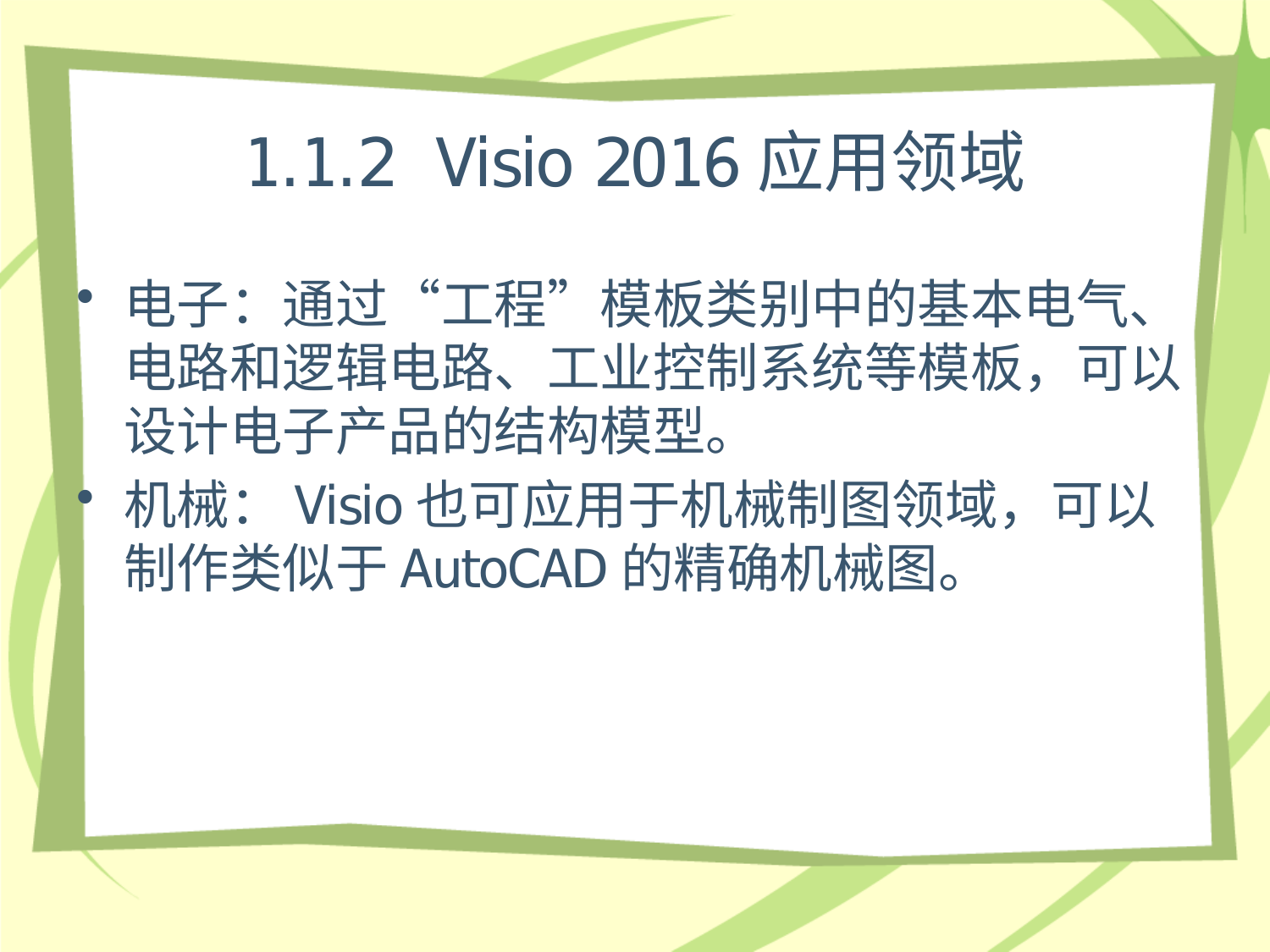

# 1.1.2  Visio 2016应用领域
电子：通过“工程”模板类别中的基本电气、电路和逻辑电路、工业控制系统等模板，可以设计电子产品的结构模型。
机械：Visio也可应用于机械制图领域，可以制作类似于AutoCAD的精确机械图。